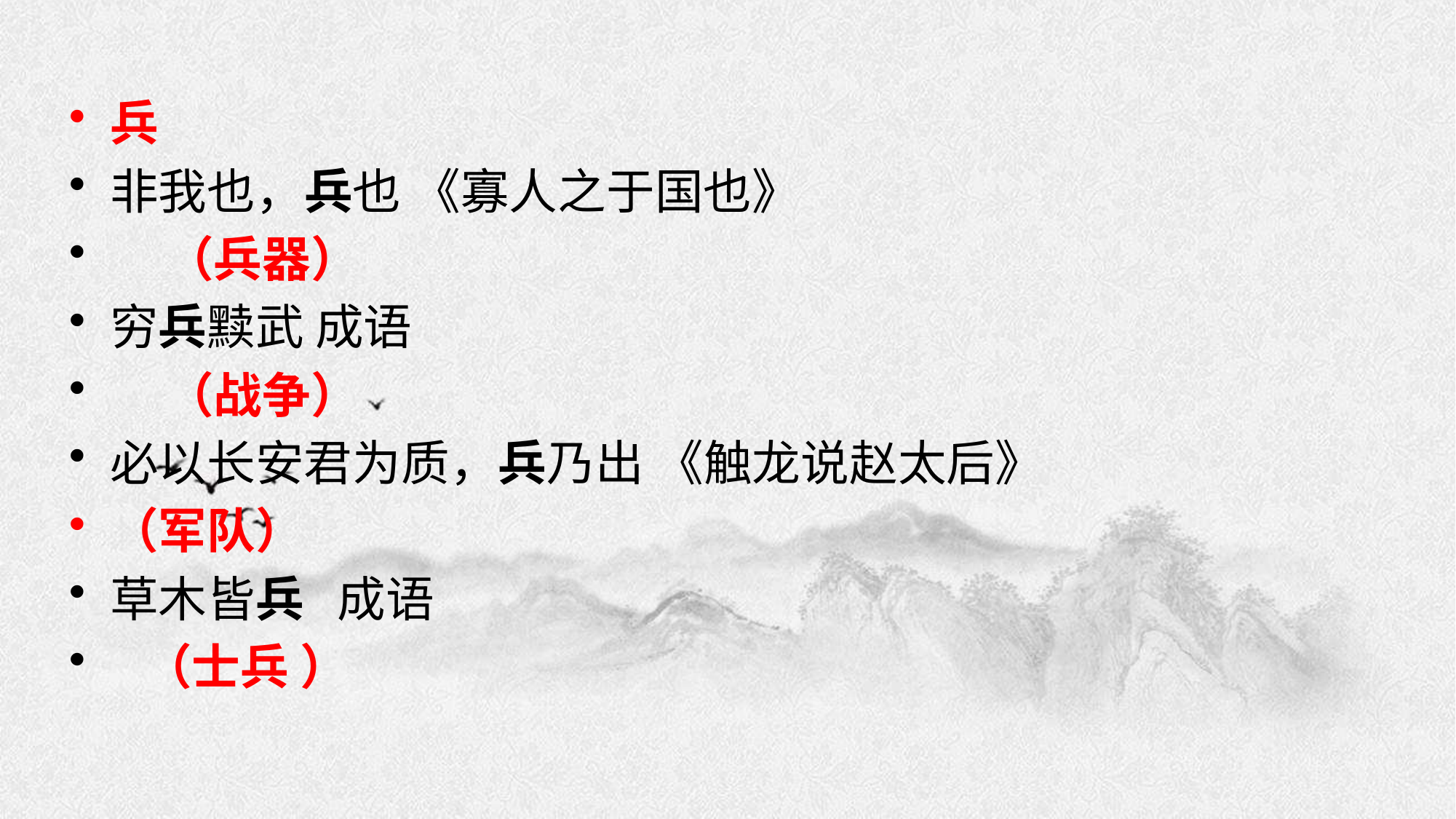

兵
非我也，兵也 《寡人之于国也》
    （兵器）
穷兵黩武 成语
    （战争）
必以长安君为质，兵乃出 《触龙说赵太后》
（军队）
草木皆兵   成语
  （士兵 ）